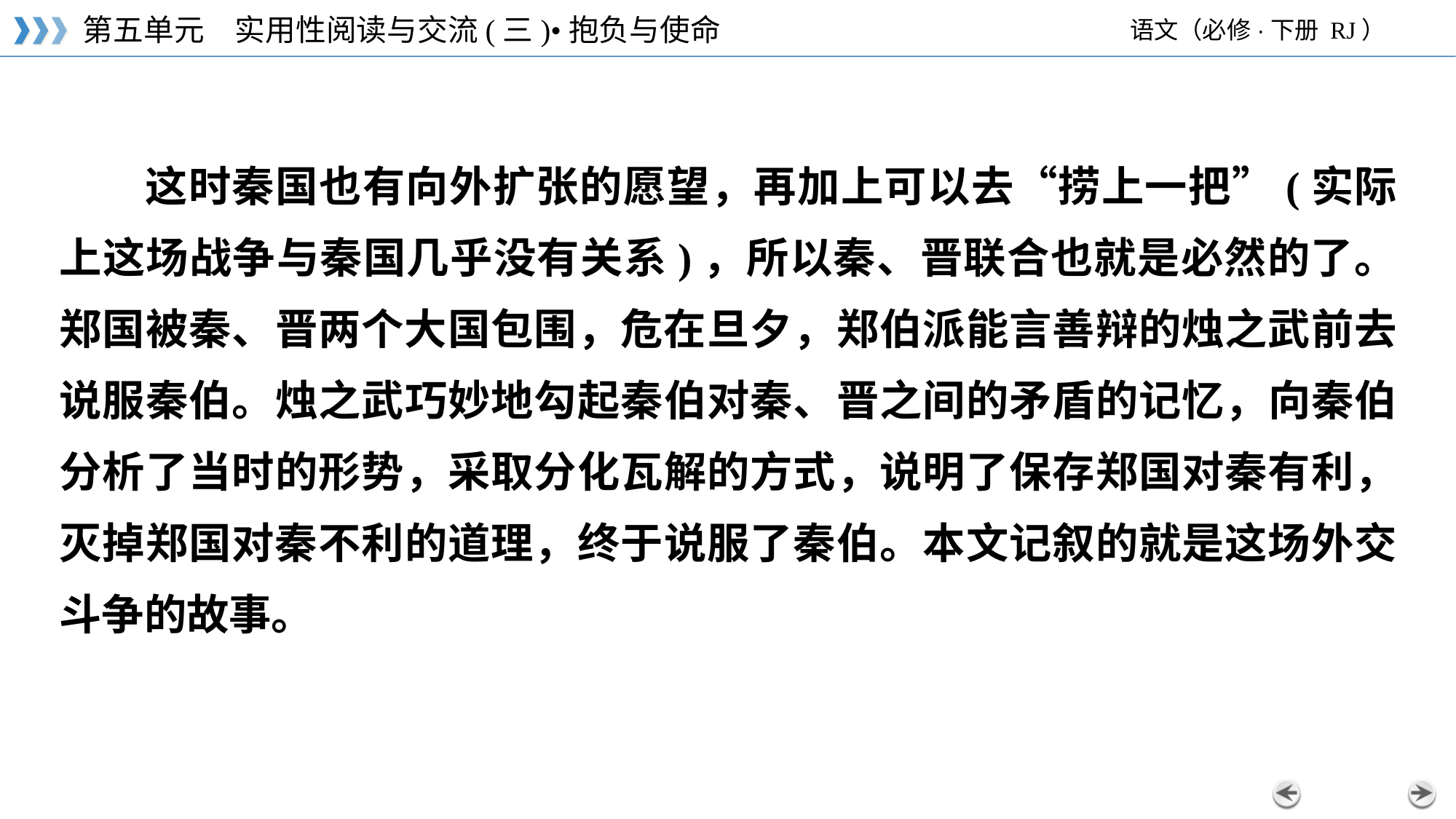

这时秦国也有向外扩张的愿望，再加上可以去“捞上一把”(实际上这场战争与秦国几乎没有关系)，所以秦、晋联合也就是必然的了。郑国被秦、晋两个大国包围，危在旦夕，郑伯派能言善辩的烛之武前去说服秦伯。烛之武巧妙地勾起秦伯对秦、晋之间的矛盾的记忆，向秦伯分析了当时的形势，采取分化瓦解的方式，说明了保存郑国对秦有利，灭掉郑国对秦不利的道理，终于说服了秦伯。本文记叙的就是这场外交斗争的故事。